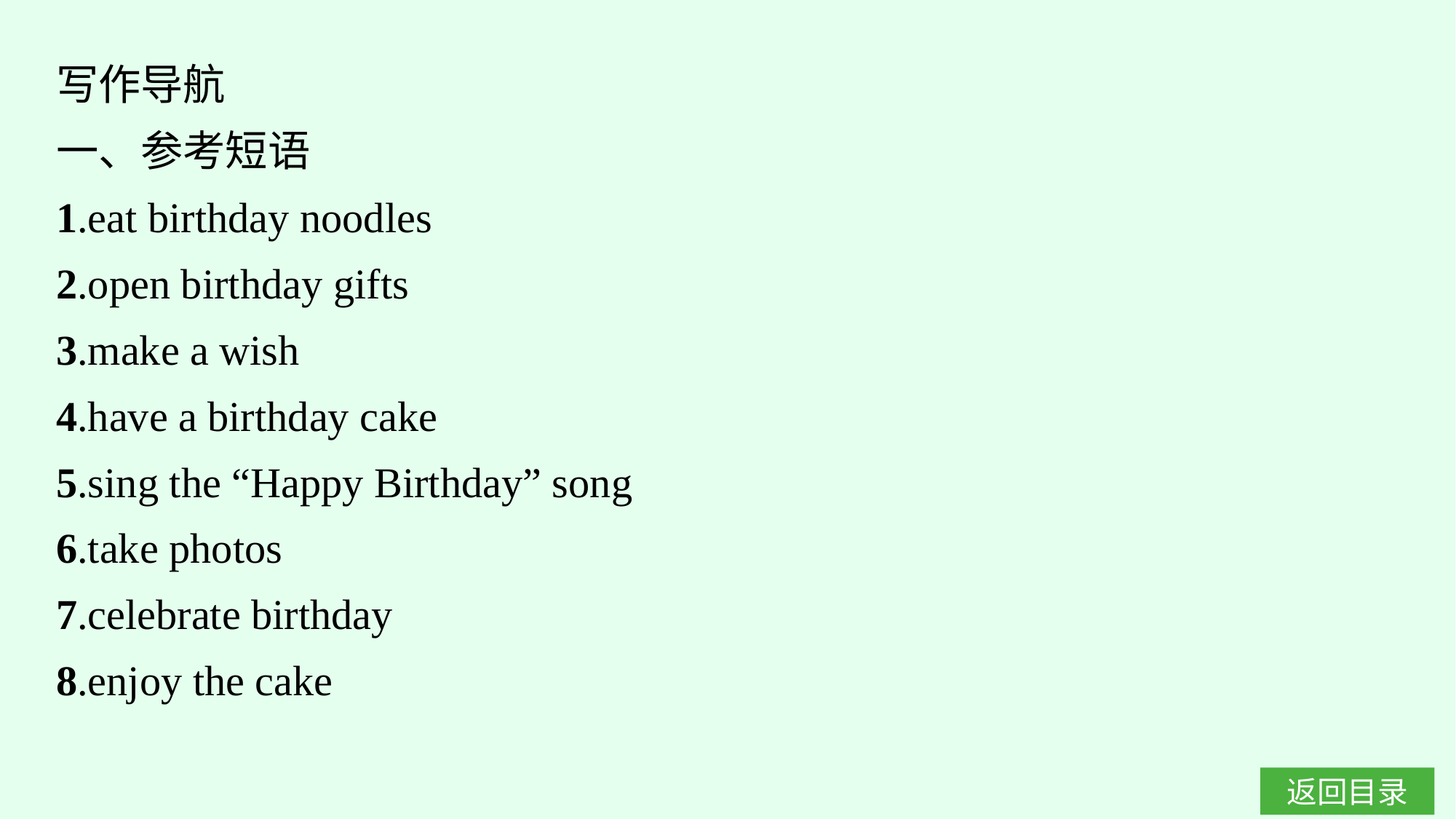

写作导航
一、参考短语
1.eat birthday noodles
2.open birthday gifts
3.make a wish
4.have a birthday cake
5.sing the “Happy Birthday” song
6.take photos
7.celebrate birthday
8.enjoy the cake